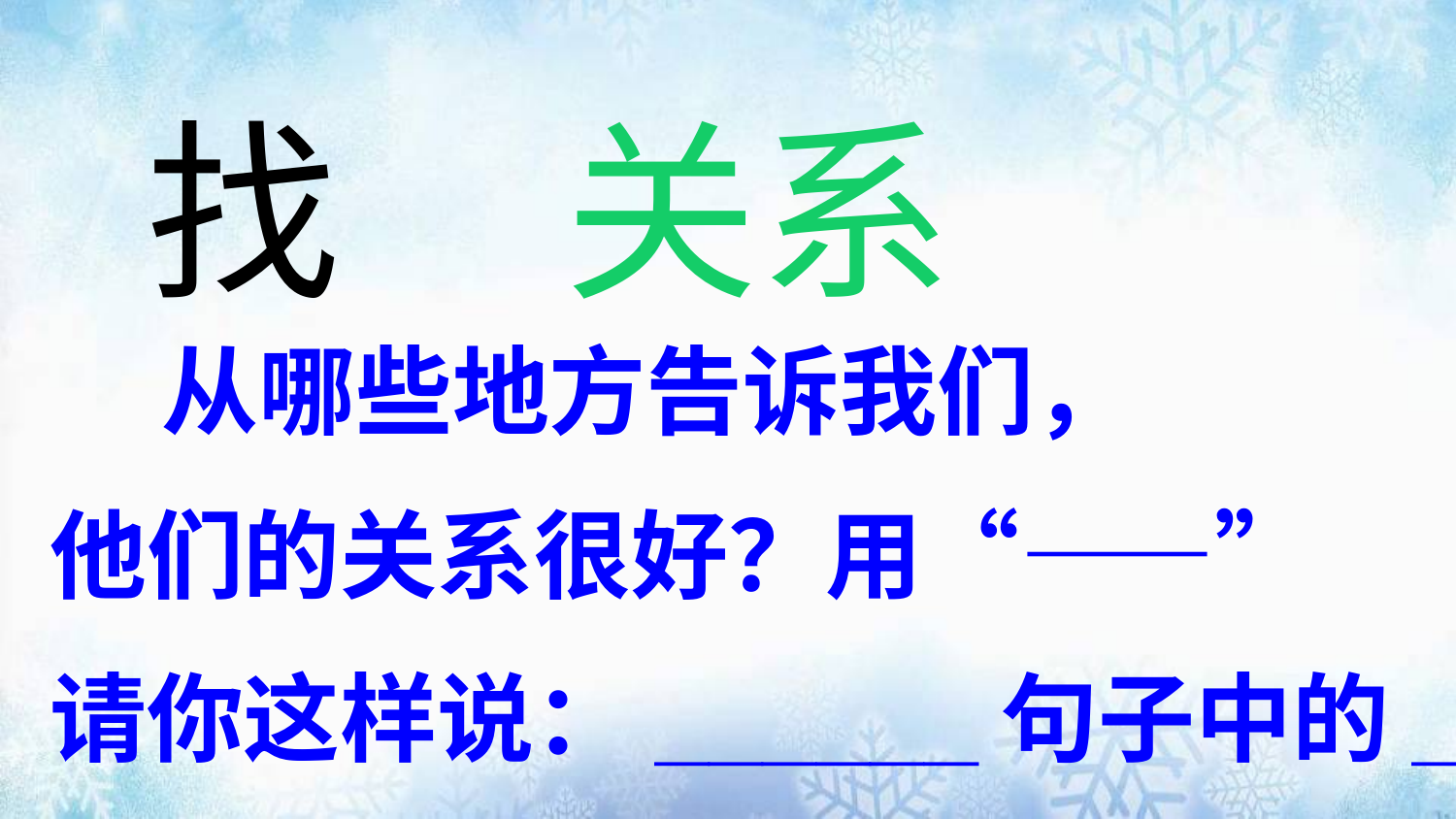

关系
找
    从哪些地方告诉我们，
他们的关系很好？用“——”
请你这样说：______句子中的______,（字/词/句），
            让我感受到______。